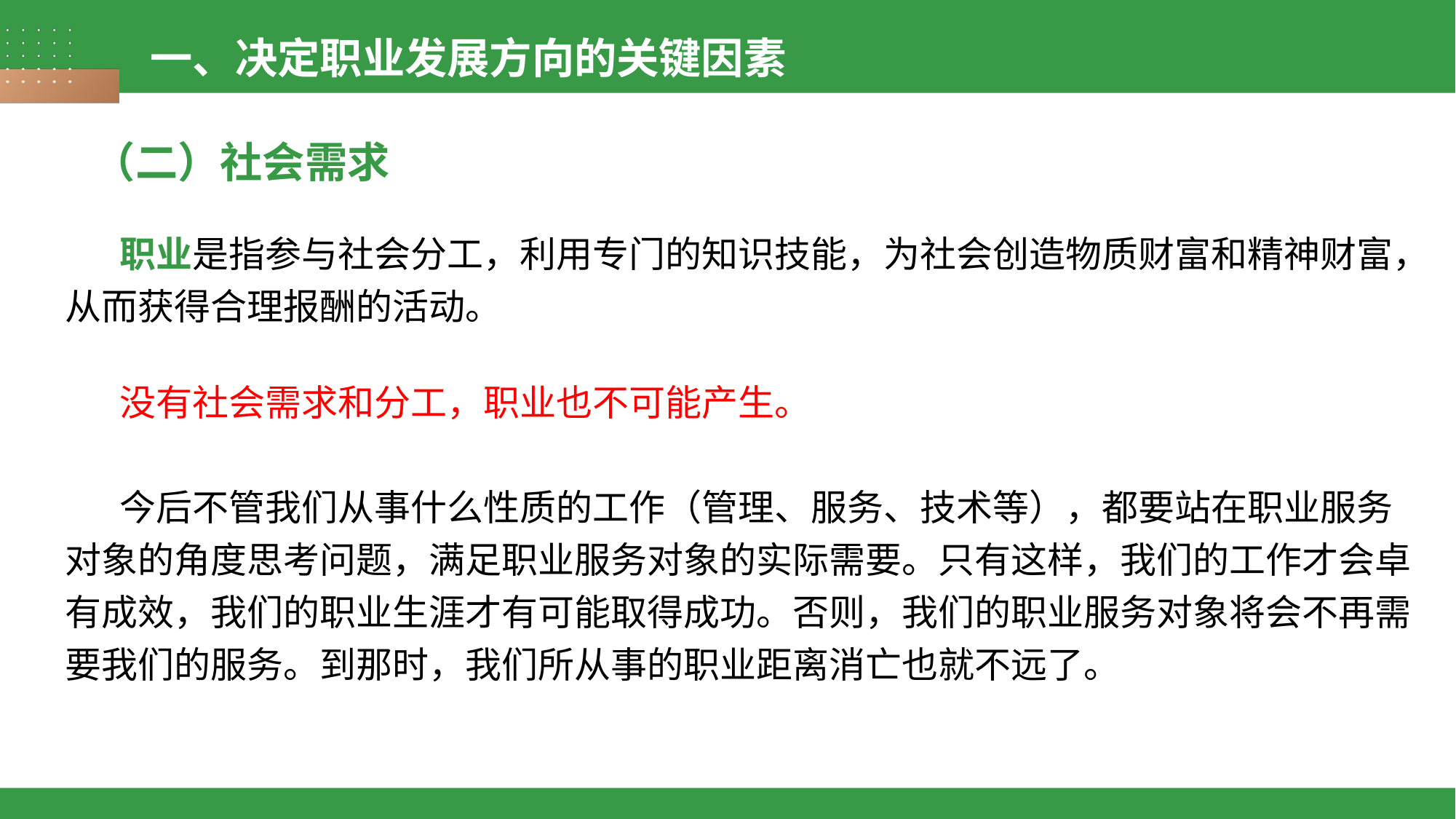

一、决定职业发展方向的关键因素
（二）社会需求
职业是指参与社会分工，利用专门的知识技能，为社会创造物质财富和精神财富，从而获得合理报酬的活动。

没有社会需求和分工，职业也不可能产生。

今后不管我们从事什么性质的工作（管理、服务、技术等），都要站在职业服务对象的角度思考问题，满足职业服务对象的实际需要。只有这样，我们的工作才会卓有成效，我们的职业生涯才有可能取得成功。否则，我们的职业服务对象将会不再需要我们的服务。到那时，我们所从事的职业距离消亡也就不远了。